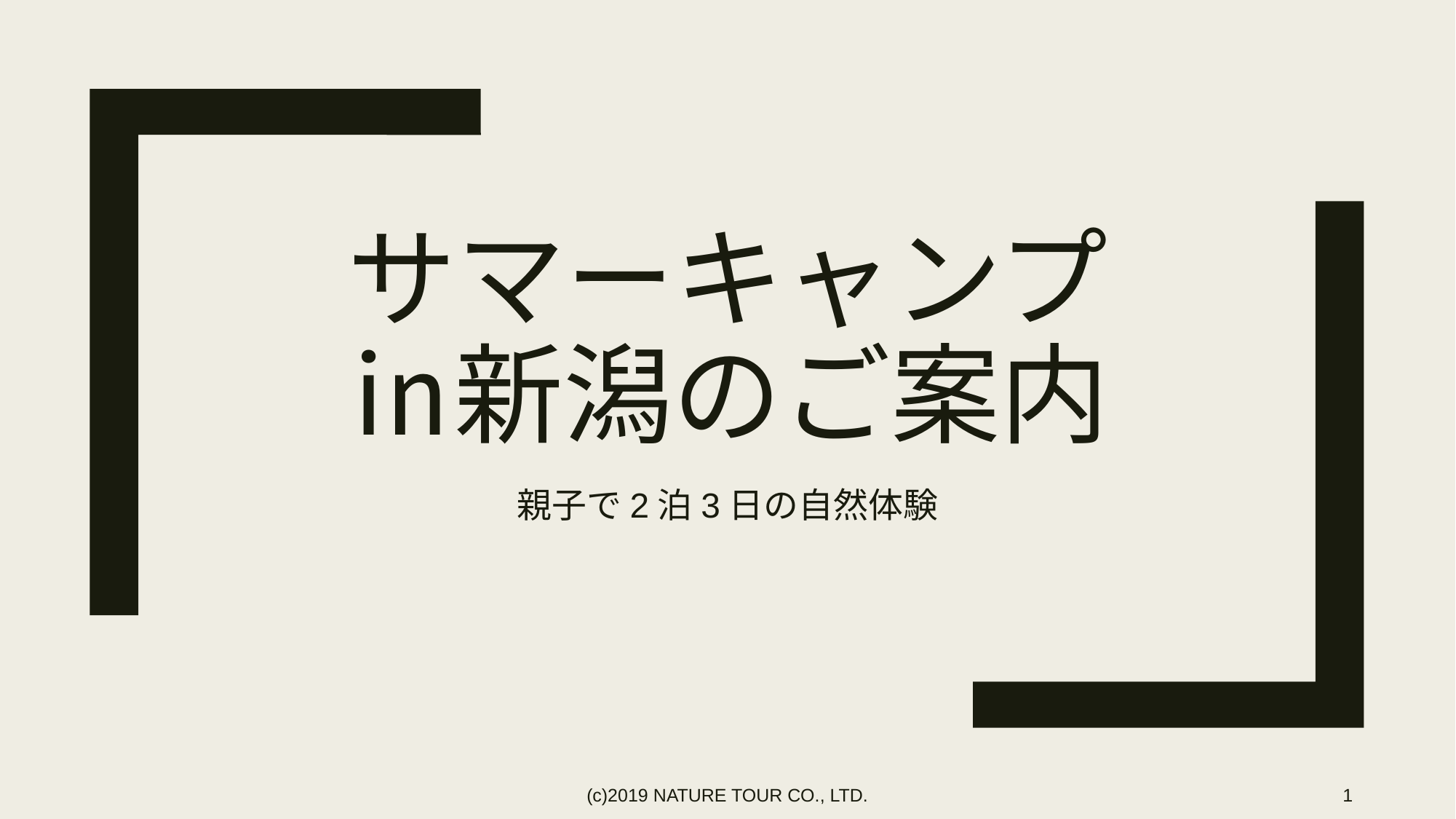

# サマーキャンプ ㏌新潟のご案内
親子で2泊3日の自然体験
(c)2019 NATURE TOUR CO., LTD.
1